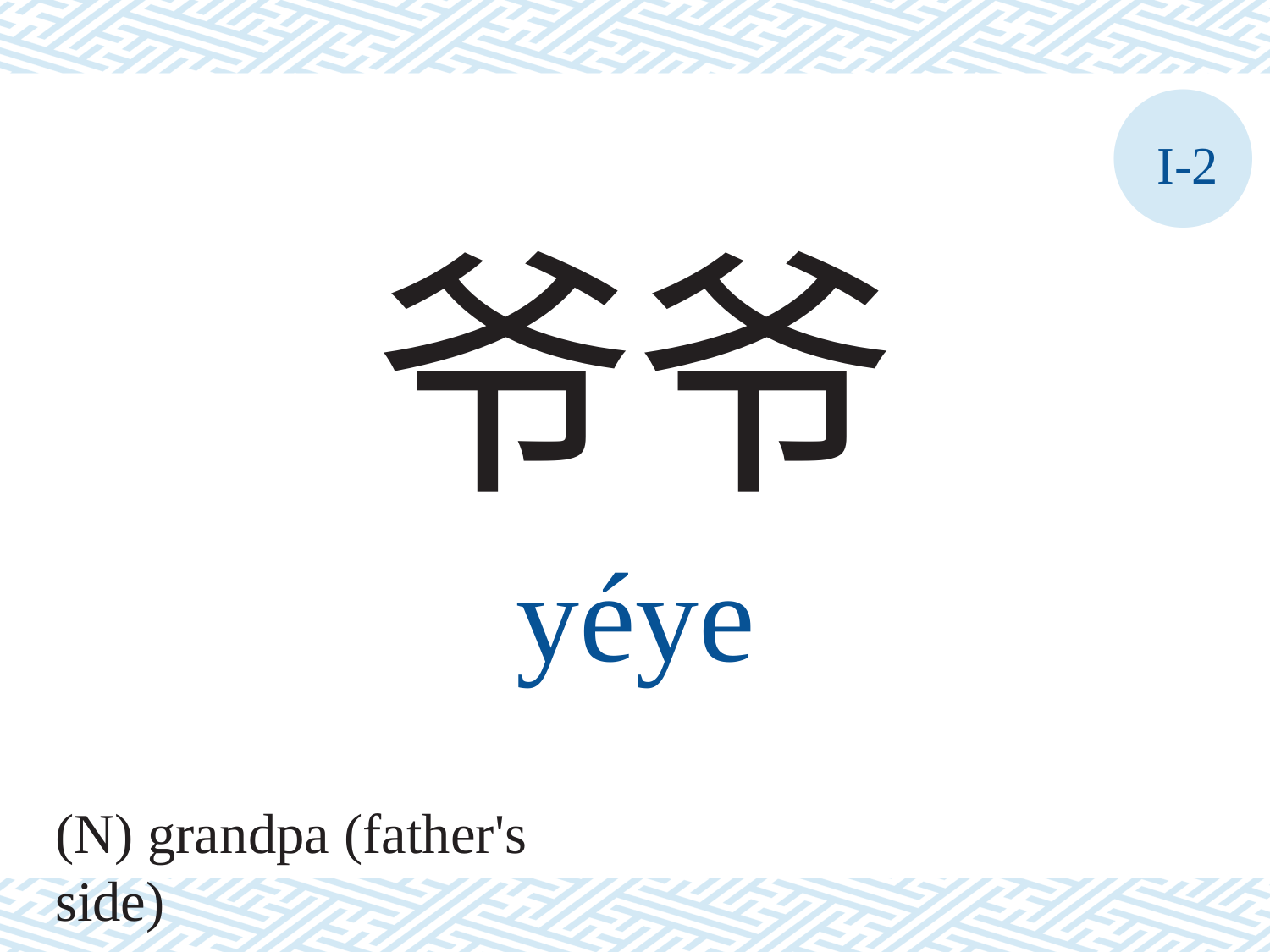

I-2
爷爷
yéye
(N) grandpa (father's side)